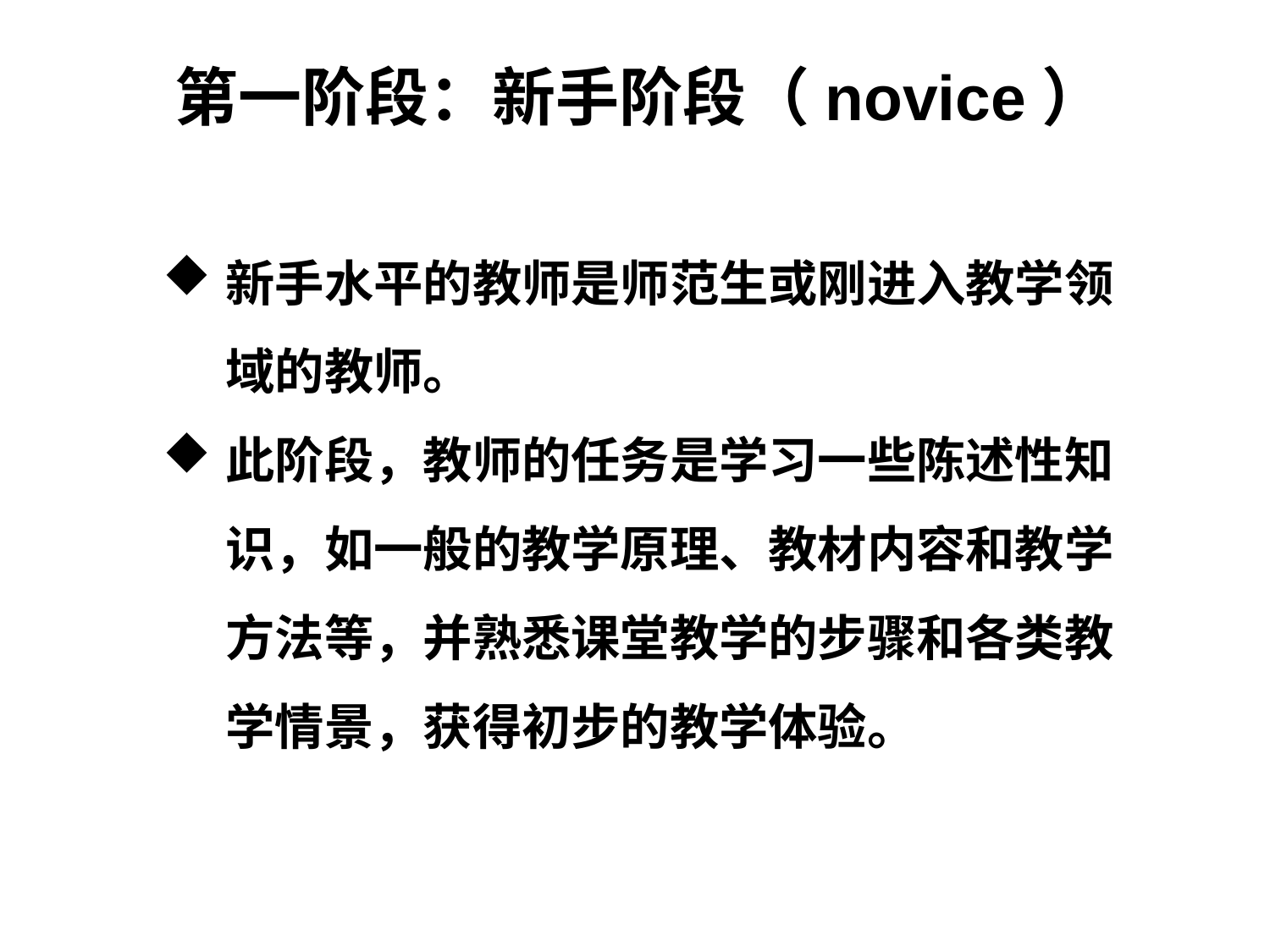

第一阶段：新手阶段（novice）
新手水平的教师是师范生或刚进入教学领域的教师。
此阶段，教师的任务是学习一些陈述性知识，如一般的教学原理、教材内容和教学方法等，并熟悉课堂教学的步骤和各类教学情景，获得初步的教学体验。